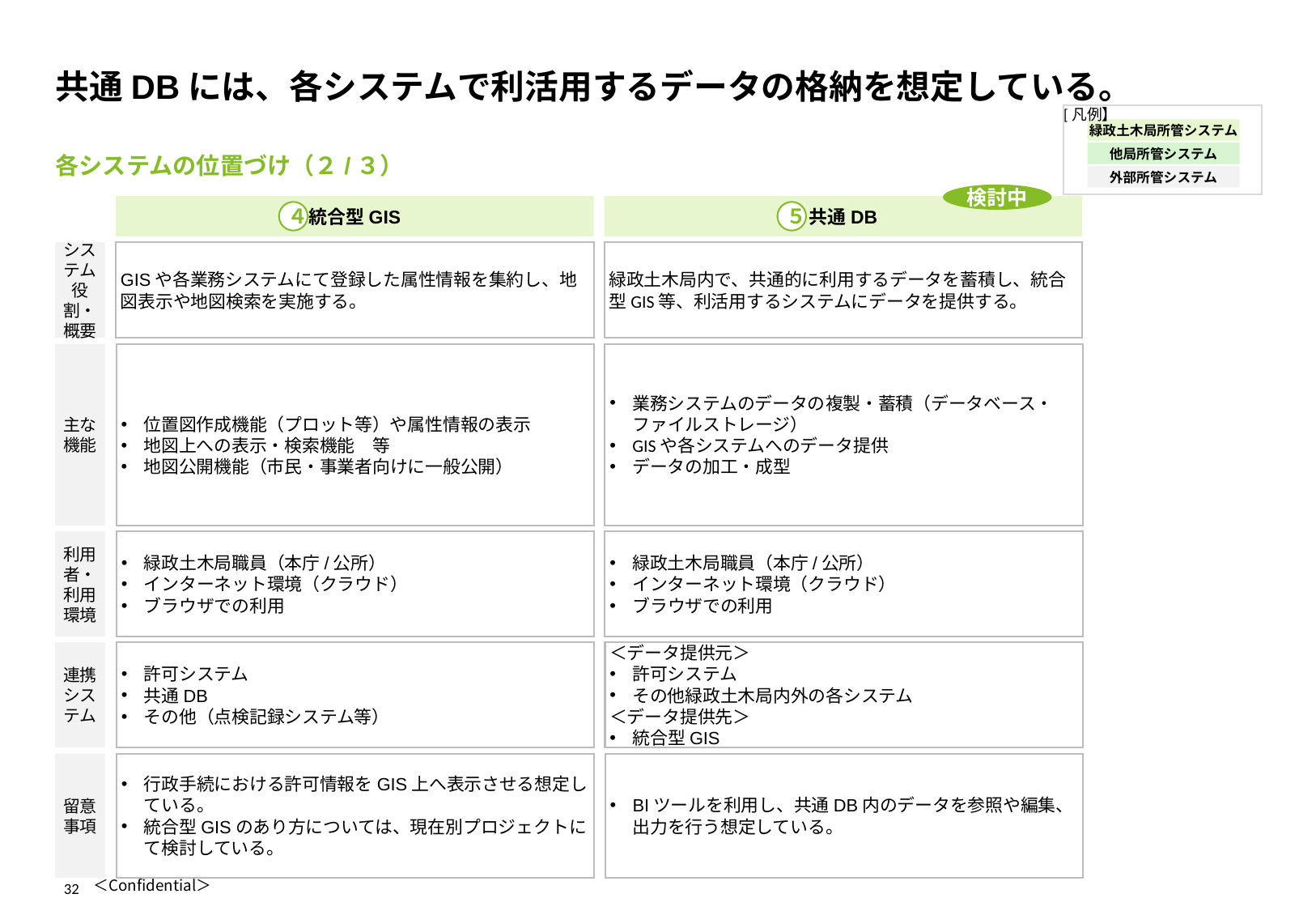

# 共通DBには、各システムで利活用するデータの格納を想定している。
[凡例】
緑政土木局所管システム
他局所管システム
外部所管システム
各システムの位置づけ（２/３）
検討中
統合型GIS
共通DB
４
５
システム
役割・概要
GISや各業務システムにて登録した属性情報を集約し、地図表示や地図検索を実施する。
緑政土木局内で、共通的に利用するデータを蓄積し、統合型GIS等、利活用するシステムにデータを提供する。
主な
機能

位置図作成機能（プロット等）や属性情報の表示
地図上への表示・検索機能　等
地図公開機能（市民・事業者向けに一般公開）
業務システムのデータの複製・蓄積（データベース・ファイルストレージ）
GISや各システムへのデータ提供
データの加工・成型
利用者・
利用環境
緑政土木局職員（本庁/公所）
インターネット環境（クラウド）
ブラウザでの利用
緑政土木局職員（本庁/公所）
インターネット環境（クラウド）
ブラウザでの利用
連携
システム
許可システム
共通DB
その他（点検記録システム等）
＜データ提供元＞
許可システム
その他緑政土木局内外の各システム
＜データ提供先＞
統合型GIS
留意事項
行政手続における許可情報をGIS上へ表示させる想定している。
統合型GISのあり方については、現在別プロジェクトにて検討している。
BIツールを利用し、共通DB内のデータを参照や編集、出力を行う想定している。
32
＜Confidential＞